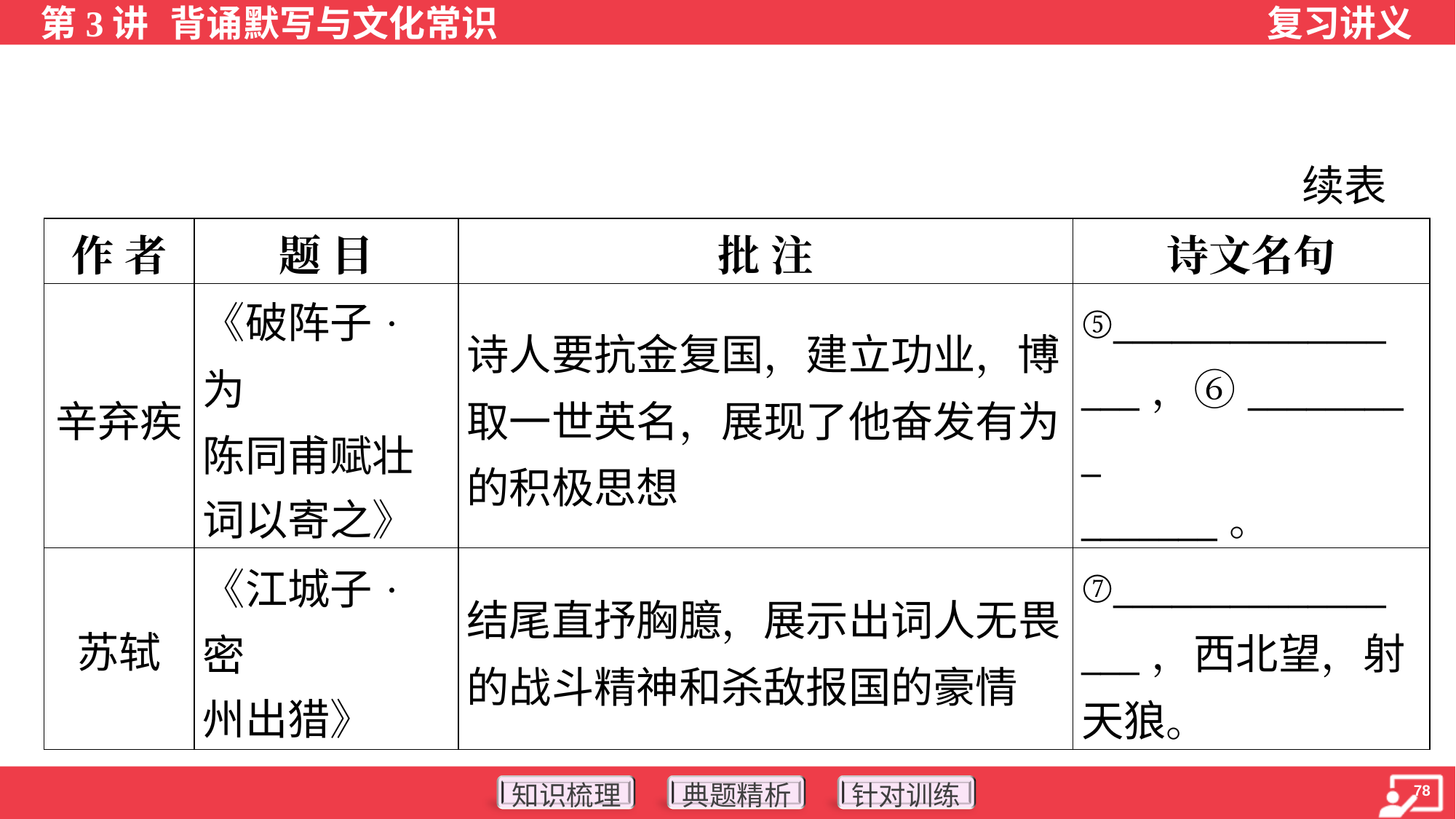

续表
| 作 者 | 题 目 | 批 注 | 诗文名句 |
| --- | --- | --- | --- |
| 辛弃疾 | 《破阵子·为 陈同甫赋壮 词以寄之》 | 诗人要抗金复国，建立功业，博取一世英名，展现了他奋发有为的积极思想 | ⑤\_\_\_\_\_\_\_\_\_\_\_\_\_\_ \_\_\_，⑥\_\_\_\_\_\_\_\_\_ \_\_\_\_\_\_\_。 |
| 苏轼 | 《江城子·密 州出猎》 | 结尾直抒胸臆，展示出词人无畏的战斗精神和杀敌报国的豪情 | ⑦\_\_\_\_\_\_\_\_\_\_\_\_\_\_ \_\_\_，西北望，射天狼。 |